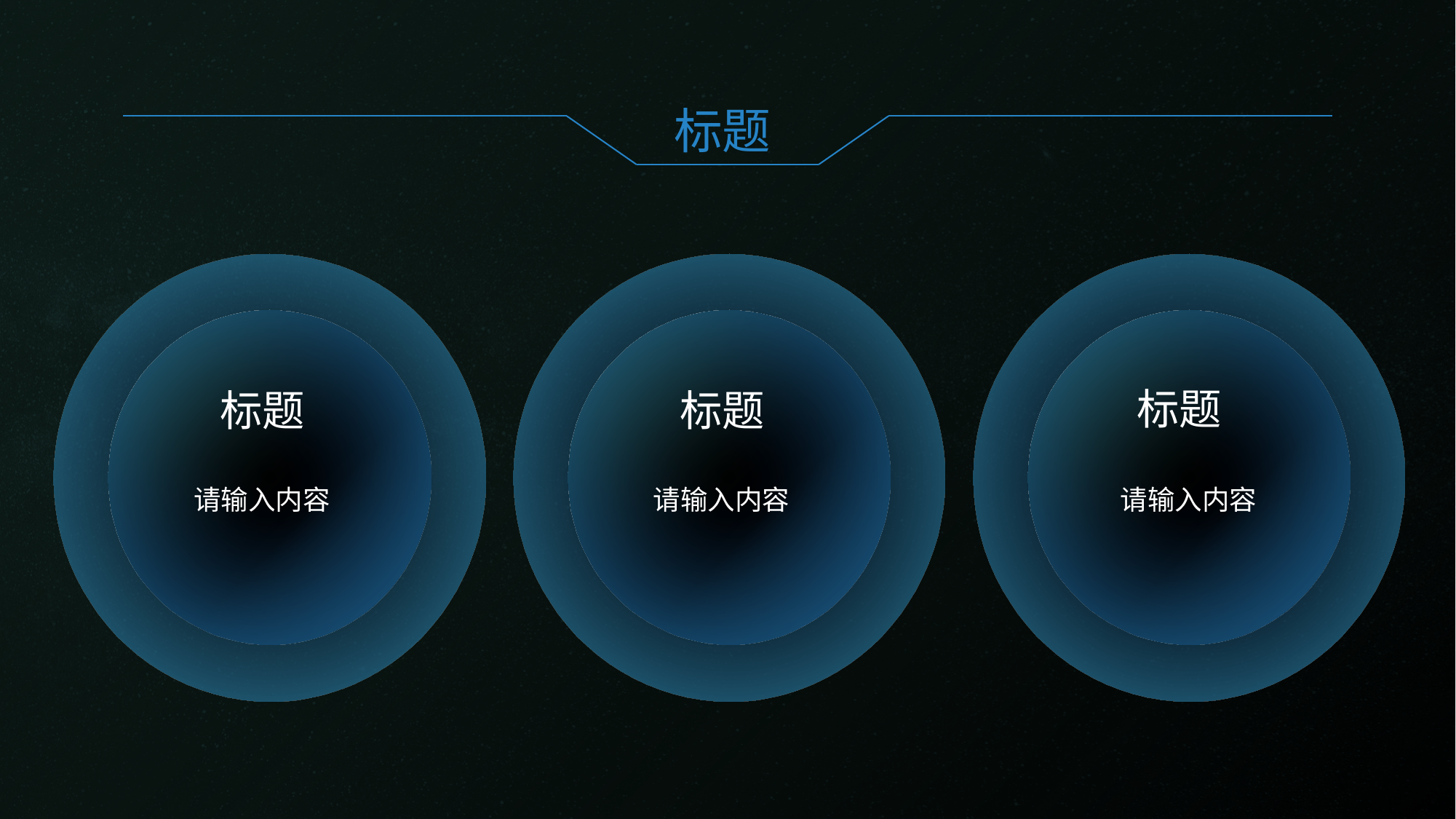

标题

标题
请输入内容

标题
请输入内容

标题
请输入内容